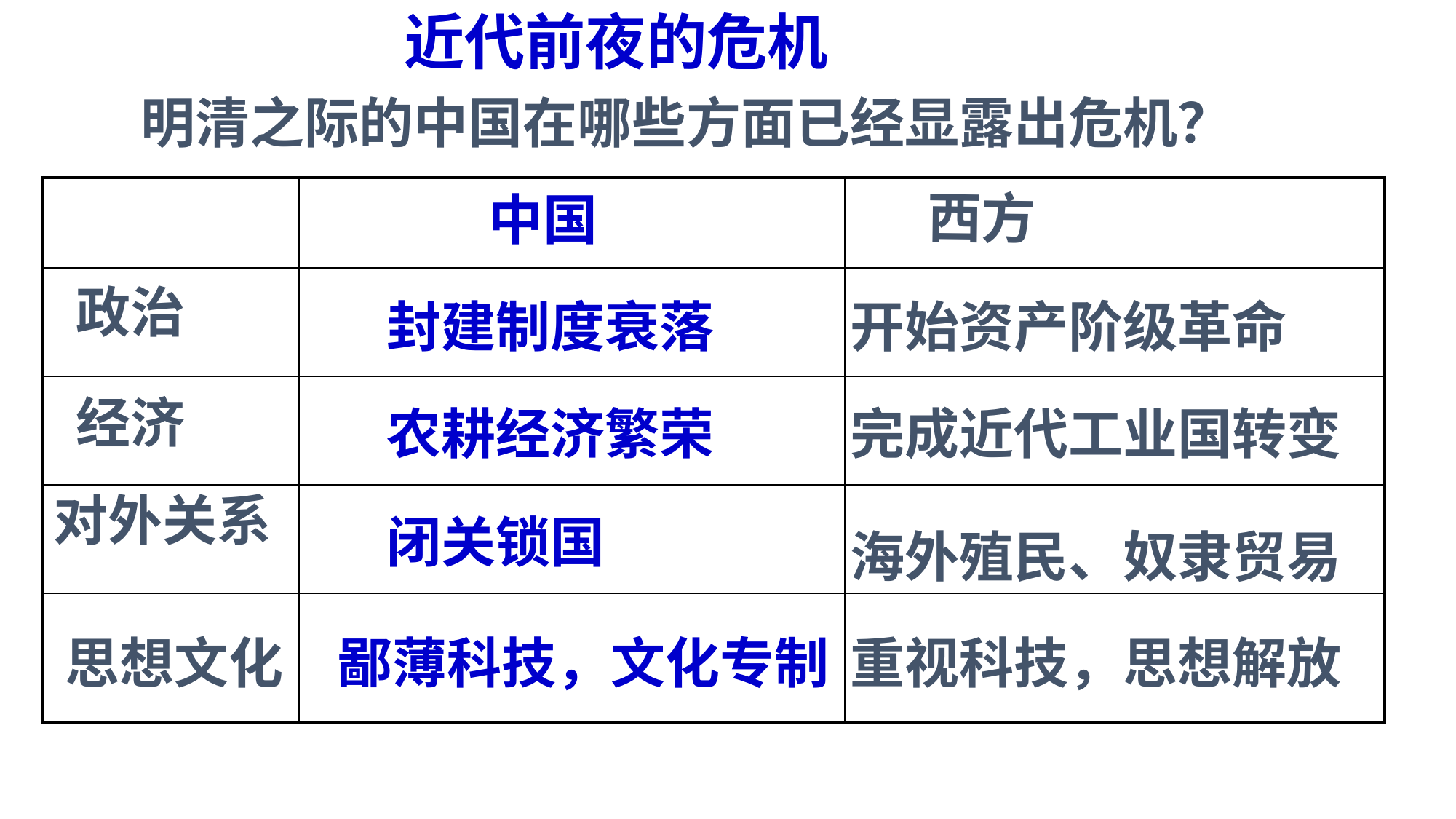

近代前夜的危机
明清之际的中国在哪些方面已经显露出危机？
|  |  |  |
| --- | --- | --- |
|  |  |  |
|  |  |  |
|  |  |  |
|  |  |  |
西方
中国
政治
封建制度衰落
开始资产阶级革命
经济
农耕经济繁荣
完成近代工业国转变
对外关系
闭关锁国
海外殖民、奴隶贸易
思想文化
鄙薄科技，文化专制
重视科技，思想解放